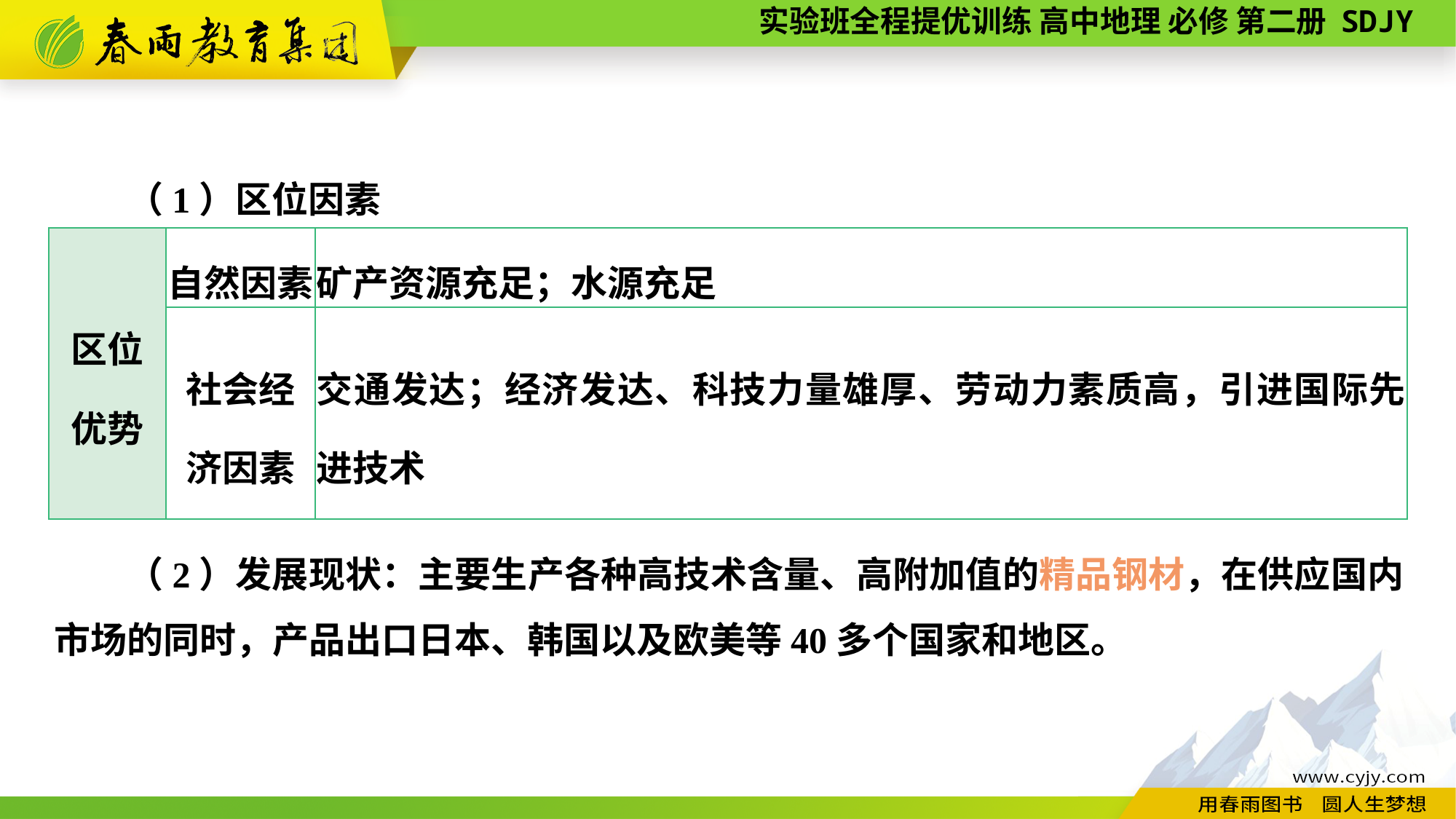

（1）区位因素
| 区位 优势 | 自然因素 | 矿产资源充足；水源充足 |
| --- | --- | --- |
|  | 社会经 济因素 | 交通发达；经济发达、科技力量雄厚、劳动力素质高，引进国际先进技术 |
　　（2）发展现状：主要生产各种高技术含量、高附加值的精品钢材，在供应国内市场的同时，产品出口日本、韩国以及欧美等40多个国家和地区。